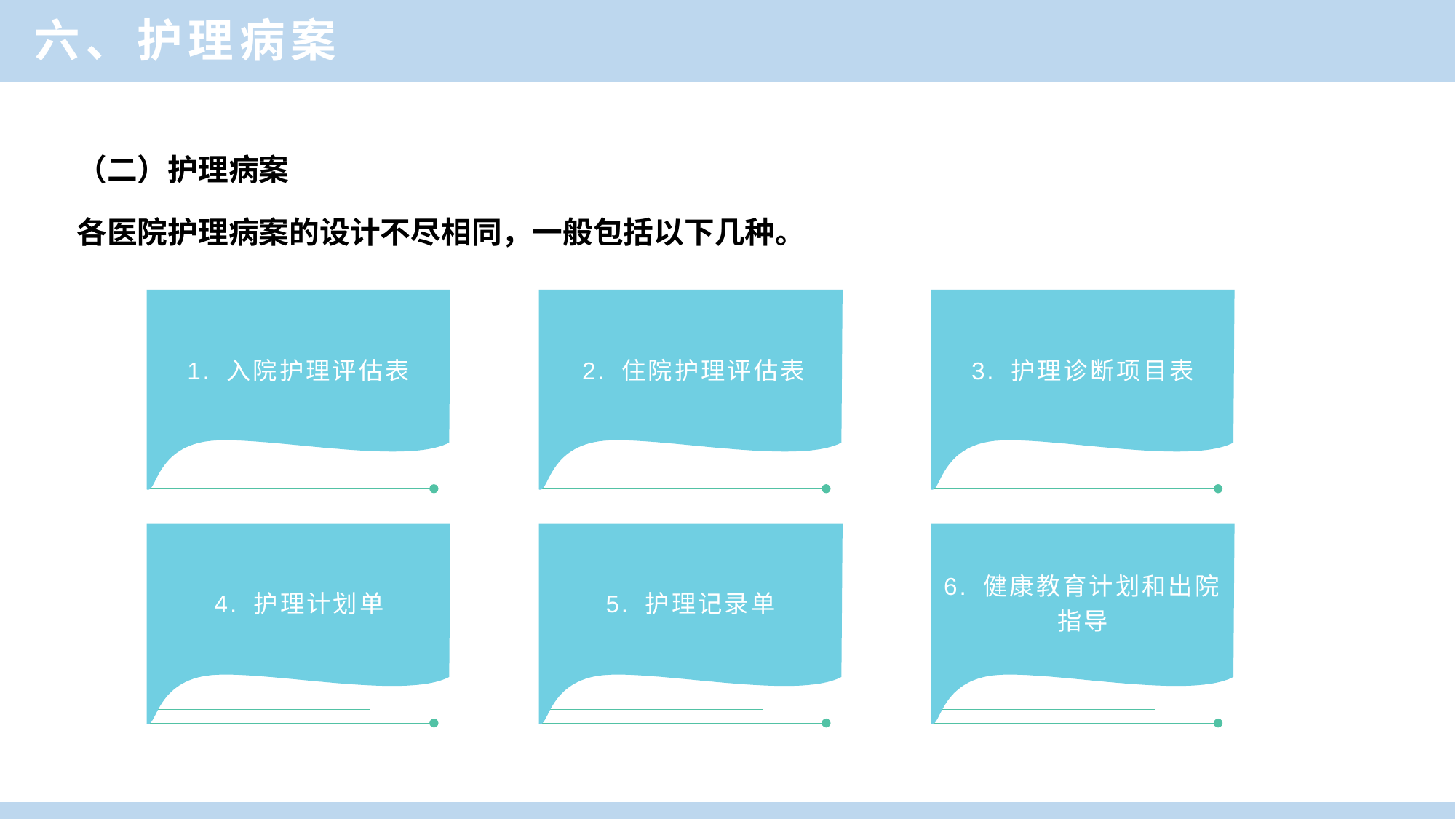

六、护理病案
单击此处添加标题
（二）护理病案
各医院护理病案的设计不尽相同，一般包括以下几种。

A

B

C
1. 入院护理评估表
2. 住院护理评估表
3. 护理诊断项目表
4. 护理计划单
5. 护理记录单
6. 健康教育计划和出院指导

D

E

F